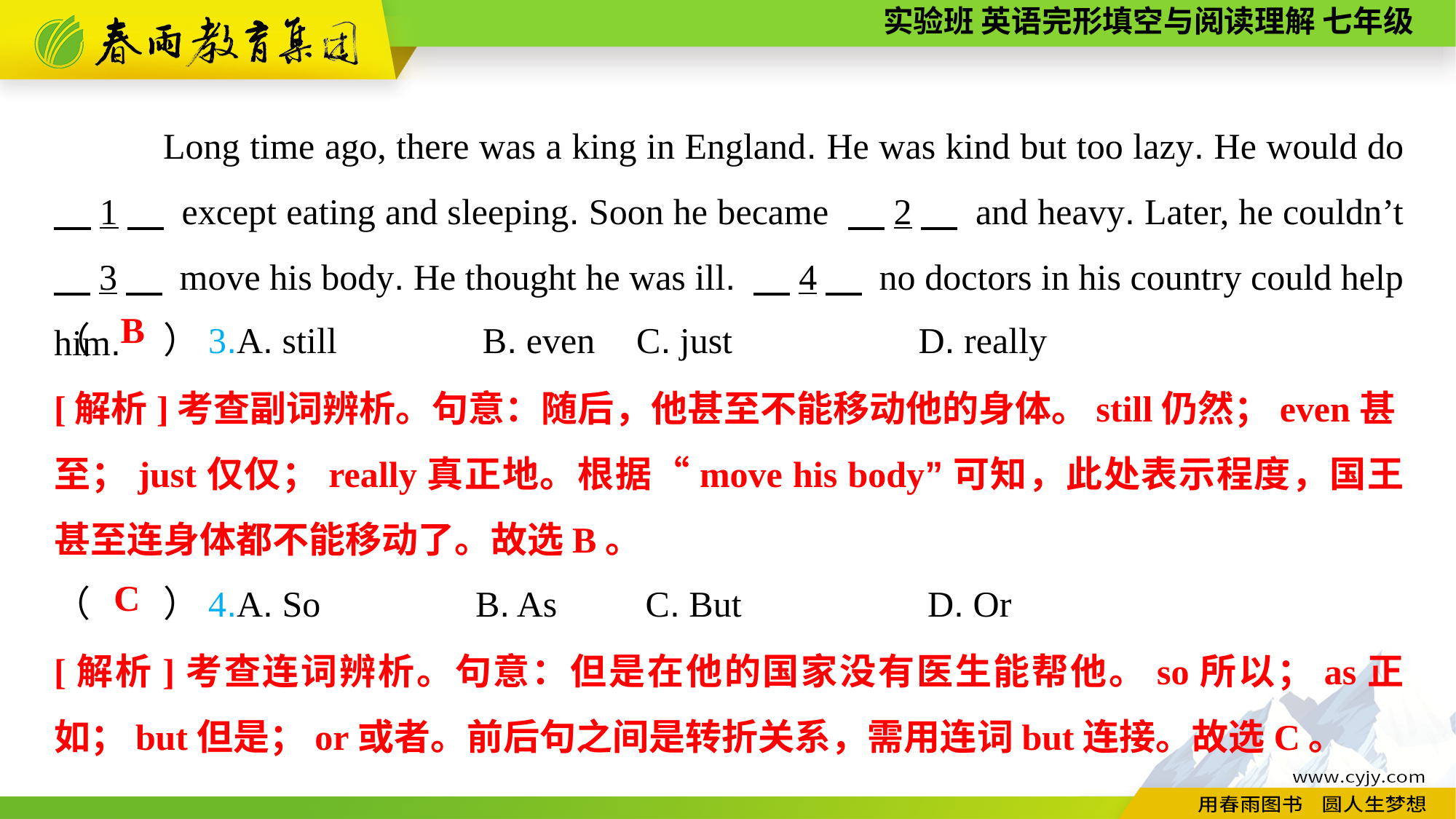

Long time ago, there was a king in England. He was kind but too lazy. He would do 　1　 except eating and sleeping. Soon he became 　2　 and heavy. Later, he couldn’t 　3　 move his body. He thought he was ill. 　4　 no doctors in his country could help him.
（　　）3.A. still                B. even	    C. just	           D. really
B
[解析]考查副词辨析。句意：随后，他甚至不能移动他的身体。still仍然；even甚
至；just仅仅；really真正地。根据“move his body”可知，此处表示程度，国王甚至连身体都不能移动了。故选B。
（　　）4.A. So                 B. As	     C. But	            D. Or
C
[解析]考查连词辨析。句意：但是在他的国家没有医生能帮他。so所以；as正如；but但是；or或者。前后句之间是转折关系，需用连词but连接。故选C。